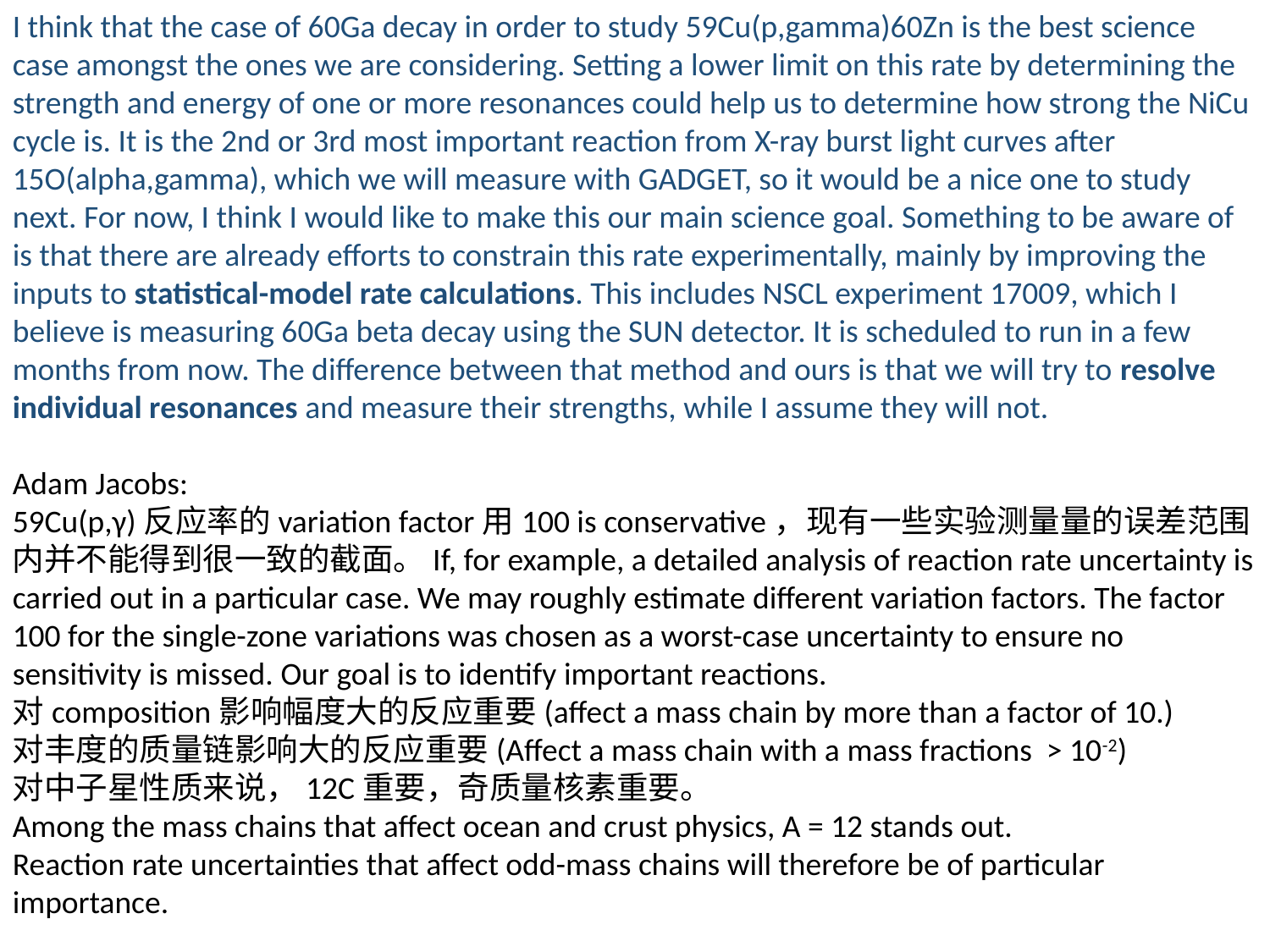

I think that the case of 60Ga decay in order to study 59Cu(p,gamma)60Zn is the best science case amongst the ones we are considering. Setting a lower limit on this rate by determining the strength and energy of one or more resonances could help us to determine how strong the NiCu cycle is. It is the 2nd or 3rd most important reaction from X-ray burst light curves after 15O(alpha,gamma), which we will measure with GADGET, so it would be a nice one to study next. For now, I think I would like to make this our main science goal. Something to be aware of is that there are already efforts to constrain this rate experimentally, mainly by improving the inputs to statistical-model rate calculations. This includes NSCL experiment 17009, which I believe is measuring 60Ga beta decay using the SUN detector. It is scheduled to run in a few months from now. The difference between that method and ours is that we will try to resolve individual resonances and measure their strengths, while I assume they will not.

Adam Jacobs:
59Cu(p,γ)反应率的variation factor用100 is conservative，现有一些实验测量量的误差范围内并不能得到很一致的截面。If, for example, a detailed analysis of reaction rate uncertainty is carried out in a particular case. We may roughly estimate different variation factors. The factor 100 for the single-zone variations was chosen as a worst-case uncertainty to ensure no sensitivity is missed. Our goal is to identify important reactions.
对composition影响幅度大的反应重要(affect a mass chain by more than a factor of 10.)
对丰度的质量链影响大的反应重要(Affect a mass chain with a mass fractions  > 10-2)
对中子星性质来说，12C重要，奇质量核素重要。
Among the mass chains that affect ocean and crust physics, A = 12 stands out.
Reaction rate uncertainties that affect odd-mass chains will therefore be of particular importance.